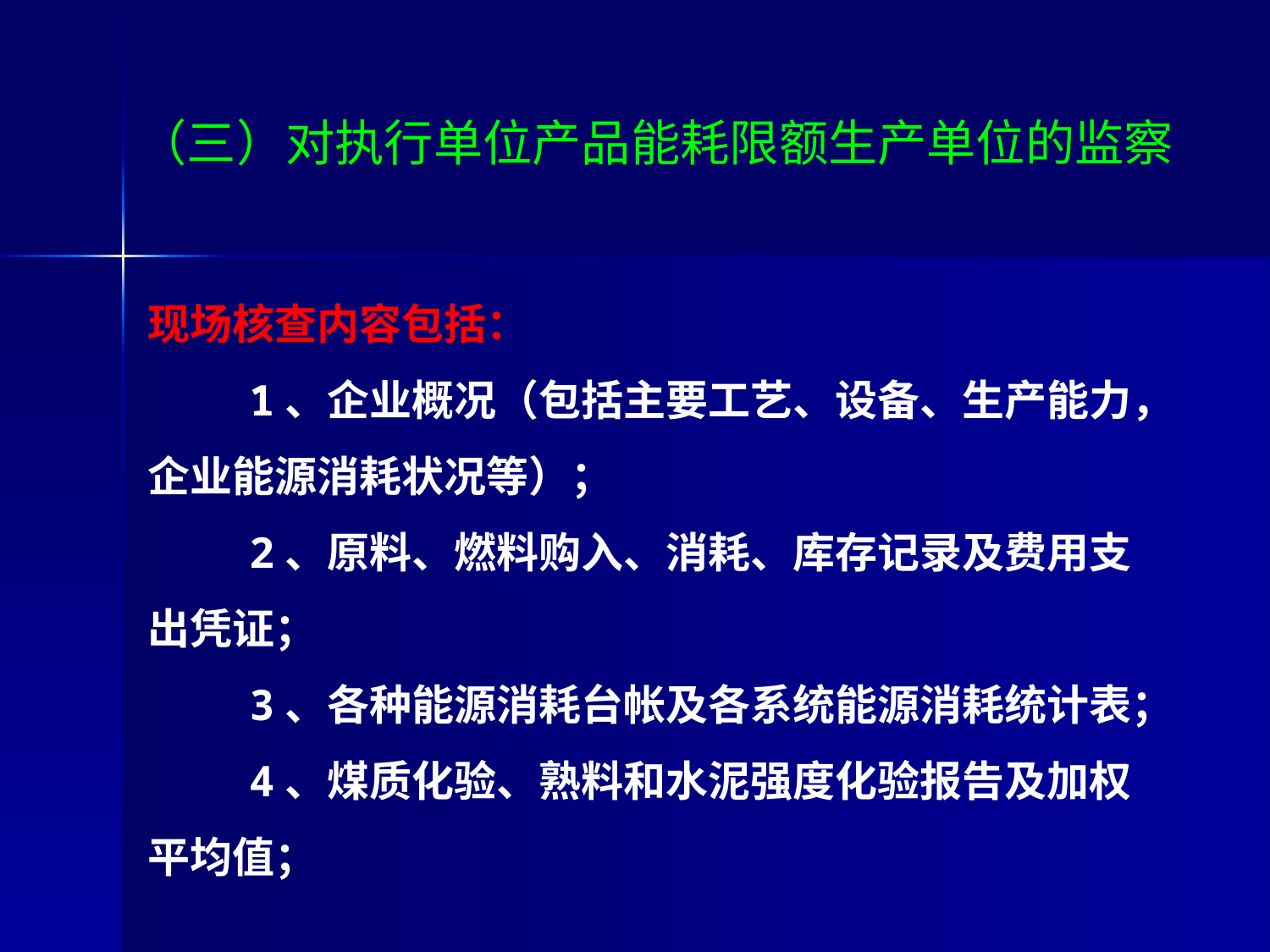

# （三）对执行单位产品能耗限额生产单位的监察
现场核查内容包括：
    1、企业概况（包括主要工艺、设备、生产能力，企业能源消耗状况等）；
    2、原料、燃料购入、消耗、库存记录及费用支出凭证；
    3、各种能源消耗台帐及各系统能源消耗统计表；
    4、煤质化验、熟料和水泥强度化验报告及加权平均值；